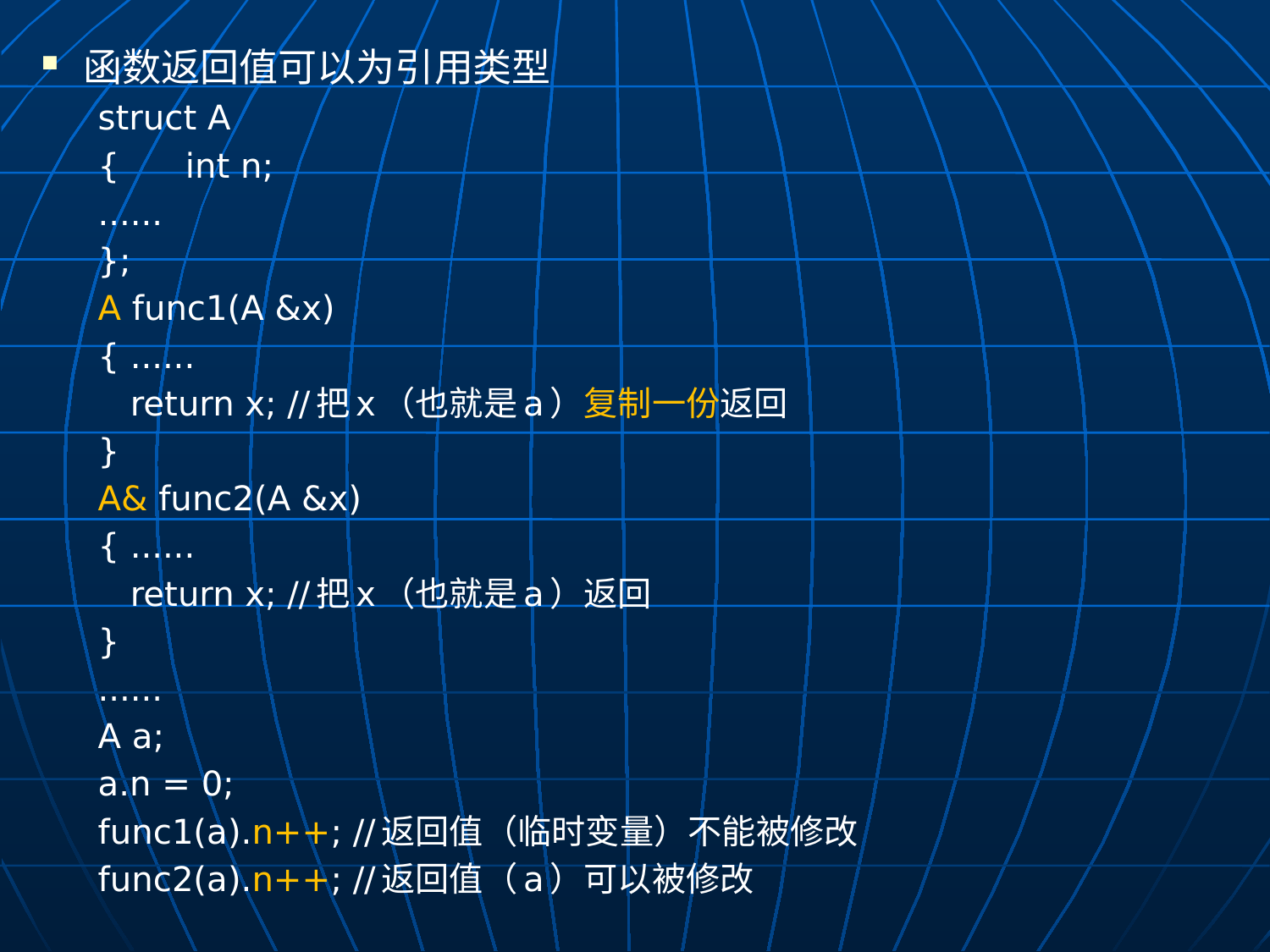

函数返回值可以为引用类型
struct A
{	int n;
	......
};
A func1(A &x)
{ ......
   return x; //把x（也就是a）复制一份返回
}
A& func2(A &x)
{ ......
   return x; //把x（也就是a）返回
}
......
A a;
a.n = 0;
func1(a).n++; //返回值（临时变量）不能被修改
func2(a).n++; //返回值（a）可以被修改